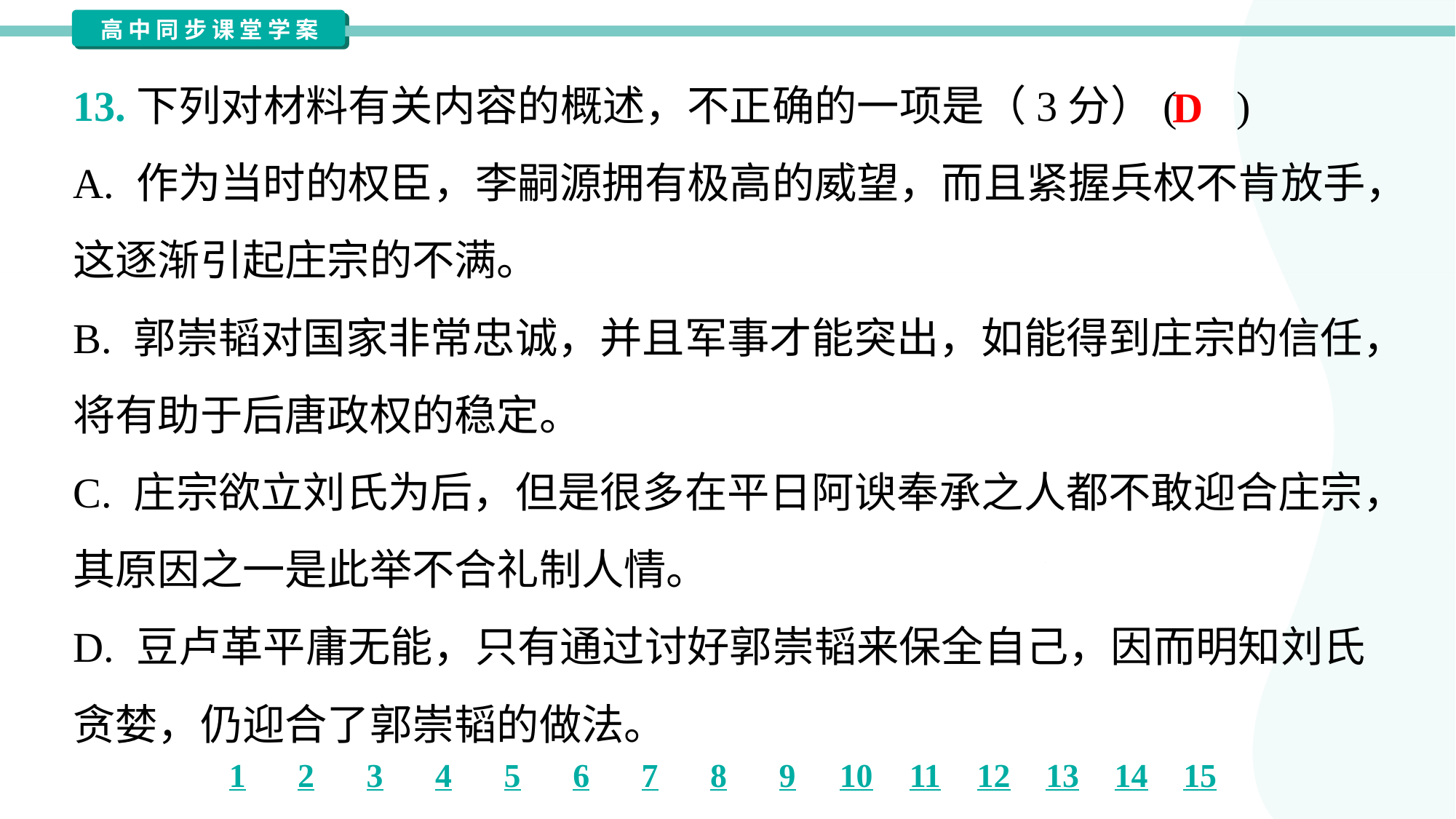

13.下列对材料有关内容的概述，不正确的一项是（3分）(     )
D
A. 作为当时的权臣，李嗣源拥有极高的威望，而且紧握兵权不肯放手，
这逐渐引起庄宗的不满。
B. 郭崇韬对国家非常忠诚，并且军事才能突出，如能得到庄宗的信任，
将有助于后唐政权的稳定。
C. 庄宗欲立刘氏为后，但是很多在平日阿谀奉承之人都不敢迎合庄宗，
其原因之一是此举不合礼制人情。
D. 豆卢革平庸无能，只有通过讨好郭崇韬来保全自己，因而明知刘氏
贪婪，仍迎合了郭崇韬的做法。